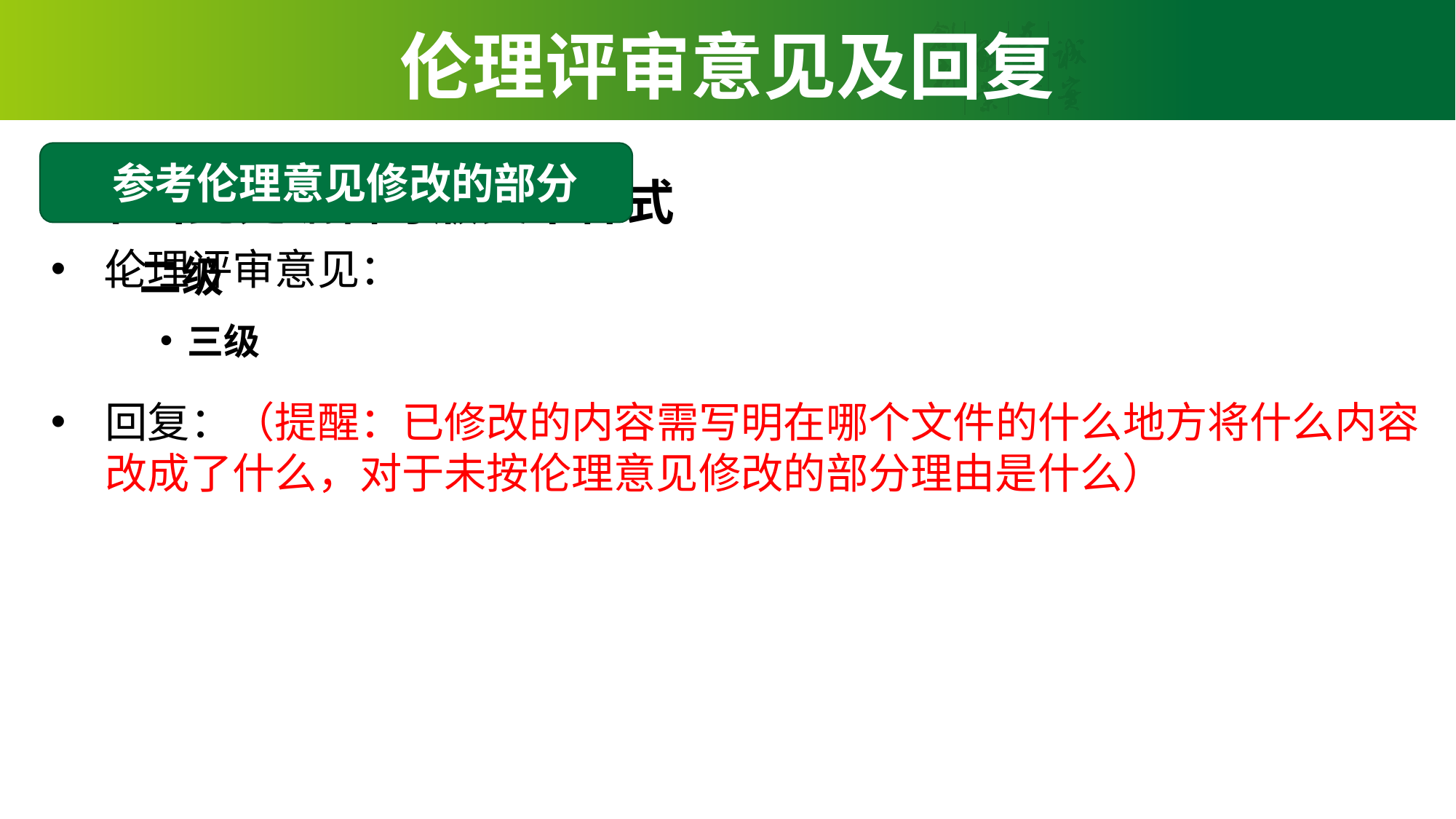

# 伦理评审意见及回复

 参考伦理意见修改的部分

伦理评审意见：

回复：（提醒：已修改的内容需写明在哪个文件的什么地方将什么内容改成了什么，对于未按伦理意见修改的部分理由是什么）